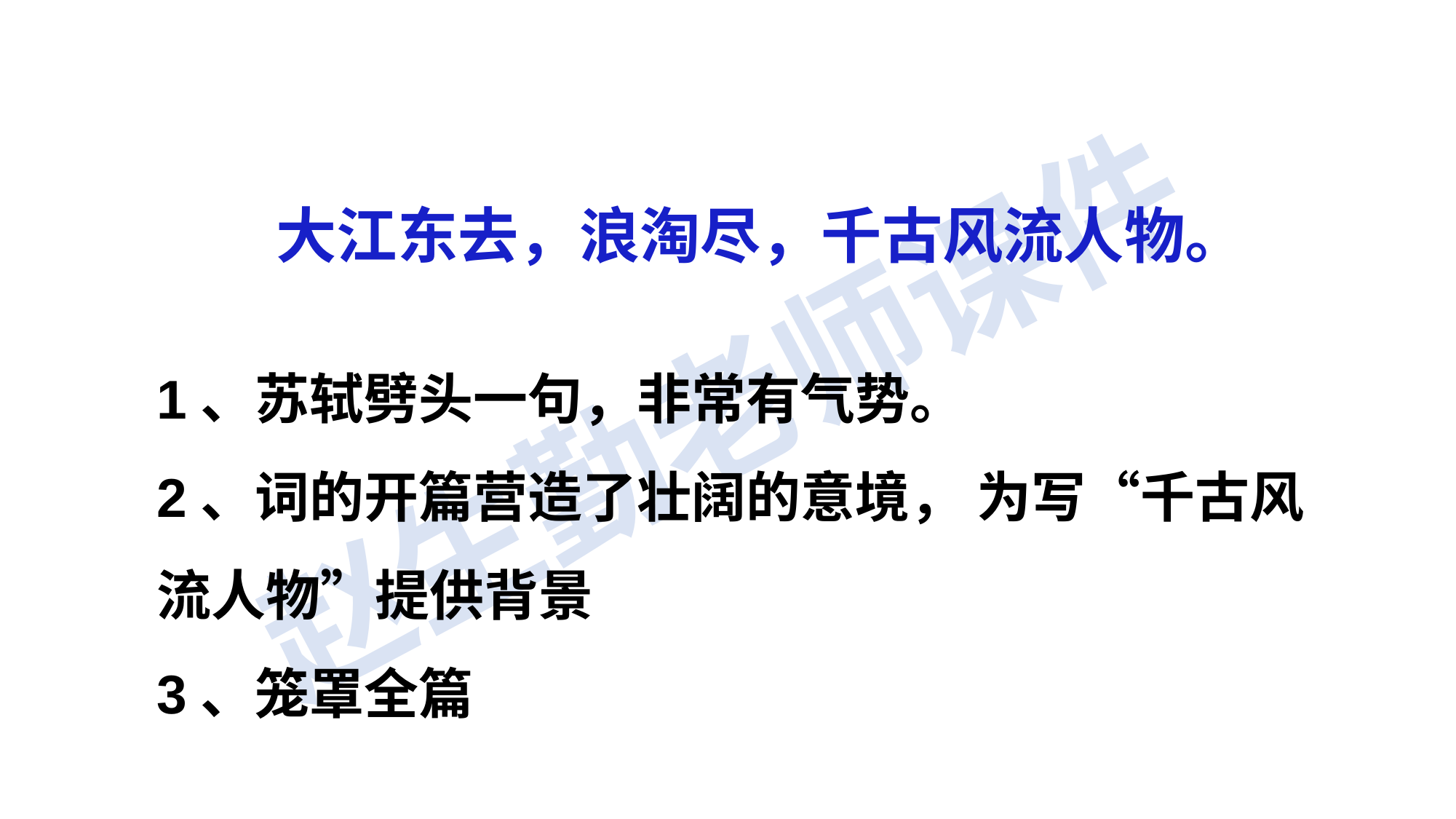

大江东去，浪淘尽，千古风流人物。
1、苏轼劈头一句，非常有气势。
2、词的开篇营造了壮阔的意境， 为写“千古风流人物”提供背景
3、笼罩全篇